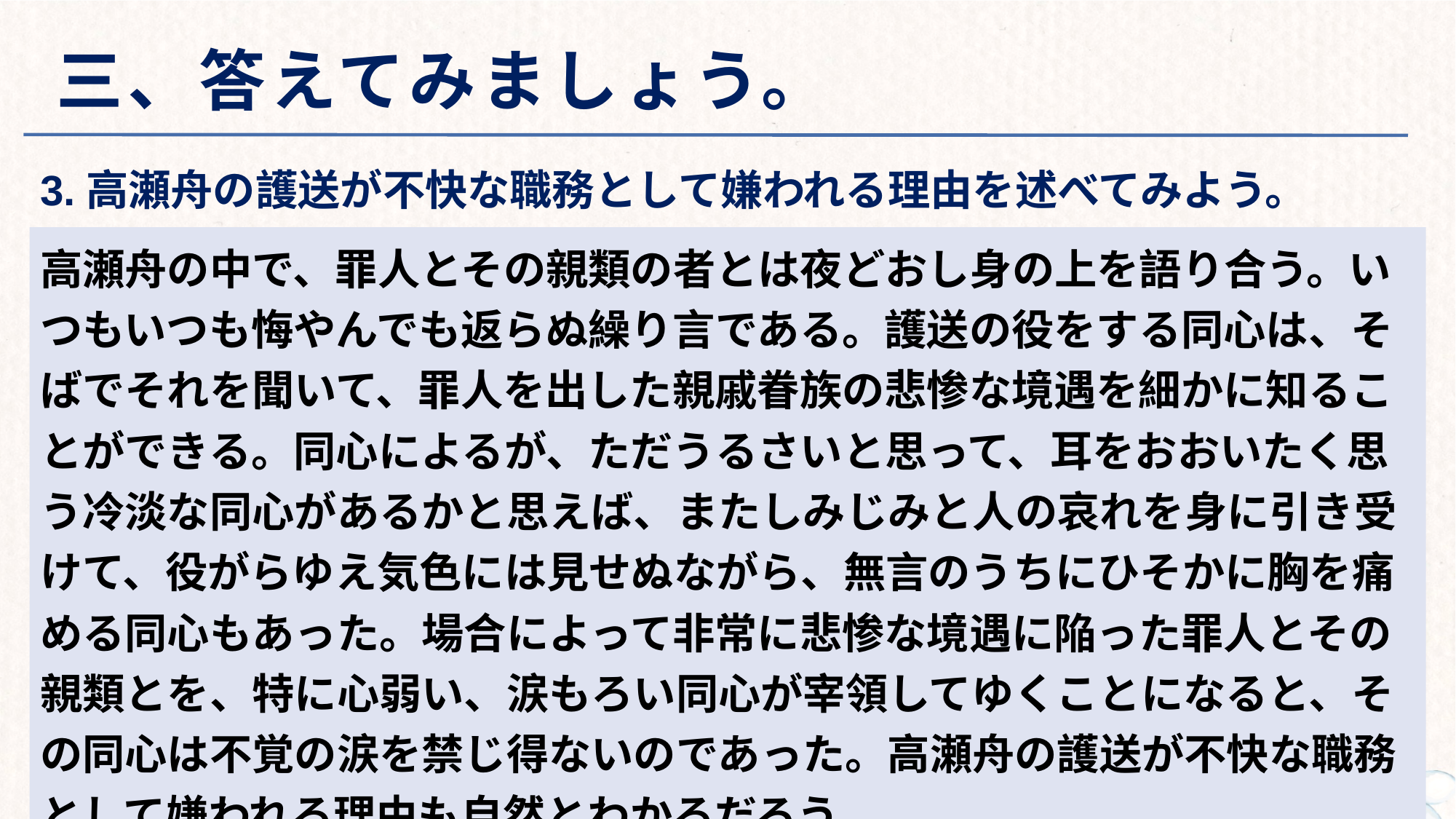

# 三、答えてみましょう。
3.高瀬舟の護送が不快な職務として嫌われる理由を述べてみよう。

高瀬舟の中で、罪人とその親類の者とは夜どおし身の上を語り合う。いつもいつも悔やんでも返らぬ繰り言である。護送の役をする同心は、そばでそれを聞いて、罪人を出した親戚眷族の悲惨な境遇を細かに知ることができる。同心によるが、ただうるさいと思って、耳をおおいたく思う冷淡な同心があるかと思えば、またしみじみと人の哀れを身に引き受けて、役がらゆえ気色には見せぬながら、無言のうちにひそかに胸を痛める同心もあった。場合によって非常に悲惨な境遇に陥った罪人とその親類とを、特に心弱い、涙もろい同心が宰領してゆくことになると、その同心は不覚の涙を禁じ得ないのであった。高瀬舟の護送が不快な職務として嫌われる理由も自然とわかるだろう。